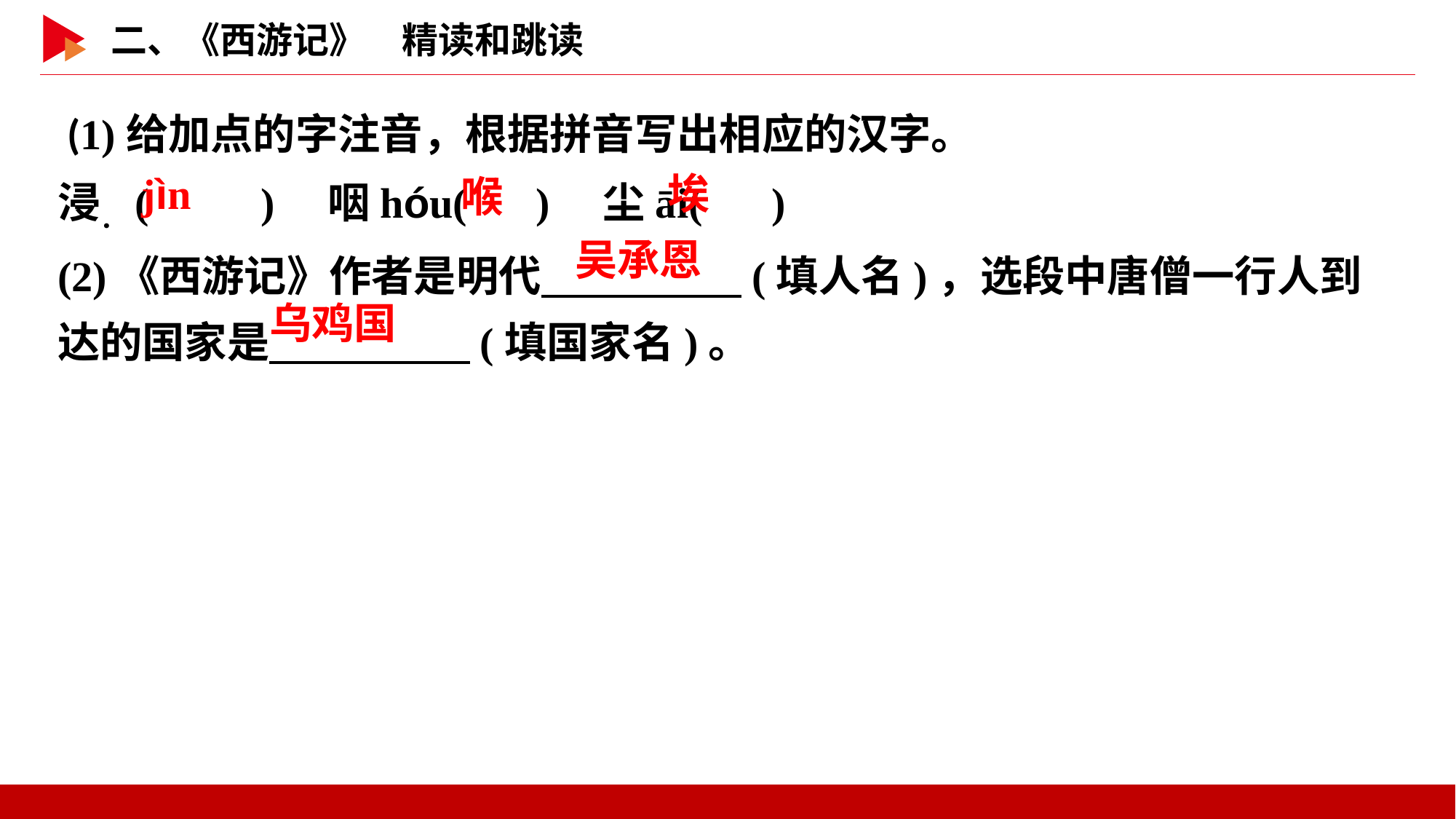

(1)给加点的字注音，根据拼音写出相应的汉字。
浸．(          )　咽hóu(      )　尘āi(      )
(2)《西游记》作者是明代　            　(填人名)，选段中唐僧一行人到达的国家是　            　(填国家名)。
 jìn
   埃
   喉
吴承恩
乌鸡国